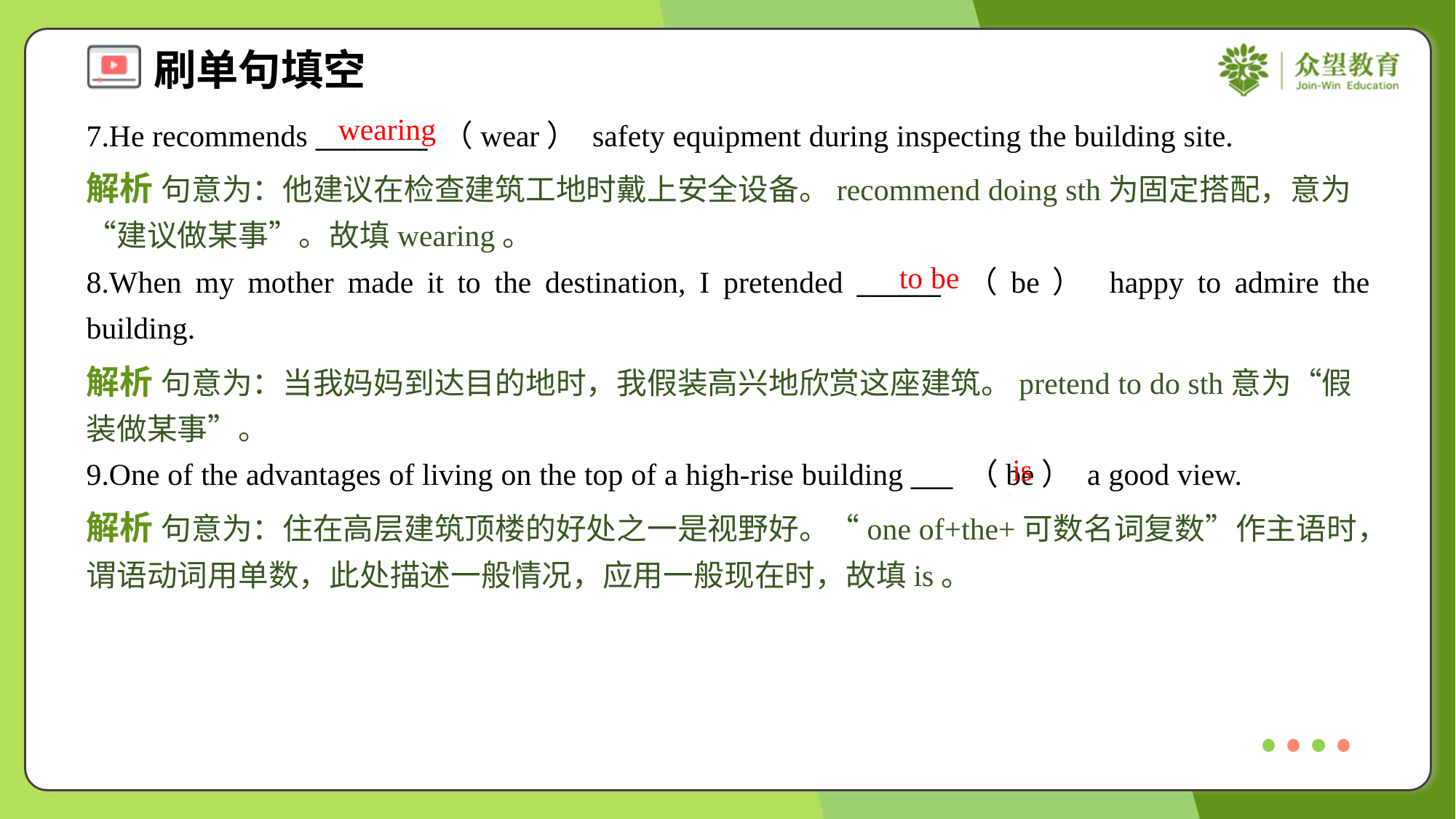

wearing
7.He recommends ________ （wear） safety equipment during inspecting the building site.
解析 句意为：他建议在检查建筑工地时戴上安全设备。recommend doing sth为固定搭配，意为“建议做某事”。故填wearing。
to be
8.When my mother made it to the destination, I pretended ______ （be） happy to admire the building.
解析 句意为：当我妈妈到达目的地时，我假装高兴地欣赏这座建筑。pretend to do sth意为“假装做某事”。
is
9.One of the advantages of living on the top of a high-rise building ___ （be） a good view.
解析 句意为：住在高层建筑顶楼的好处之一是视野好。“one of+the+可数名词复数”作主语时，谓语动词用单数，此处描述一般情况，应用一般现在时，故填is。